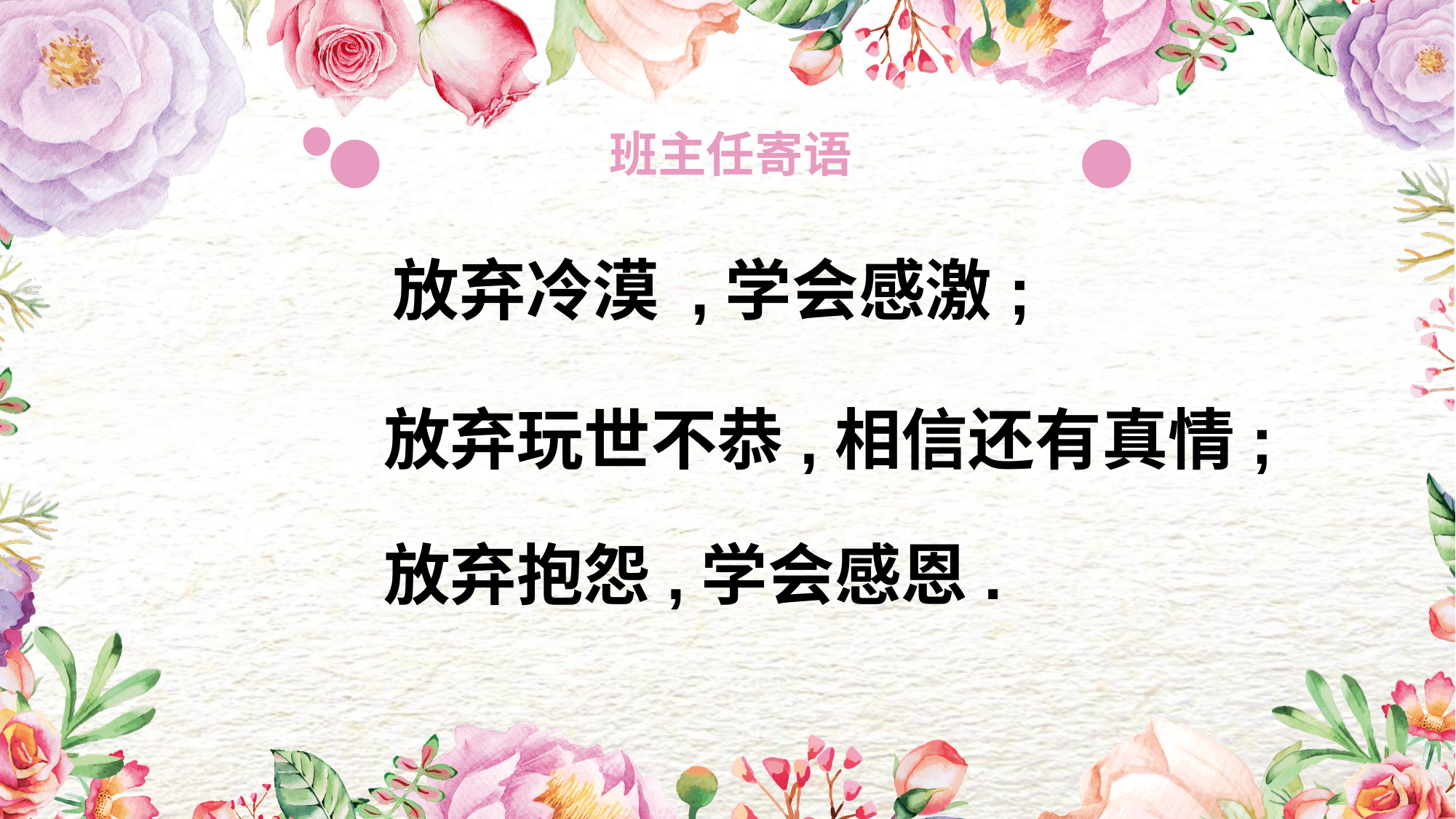

班主任寄语

# 放弃冷漠 ,学会感激;
放弃玩世不恭,相信还有真情;
放弃抱怨,学会感恩.